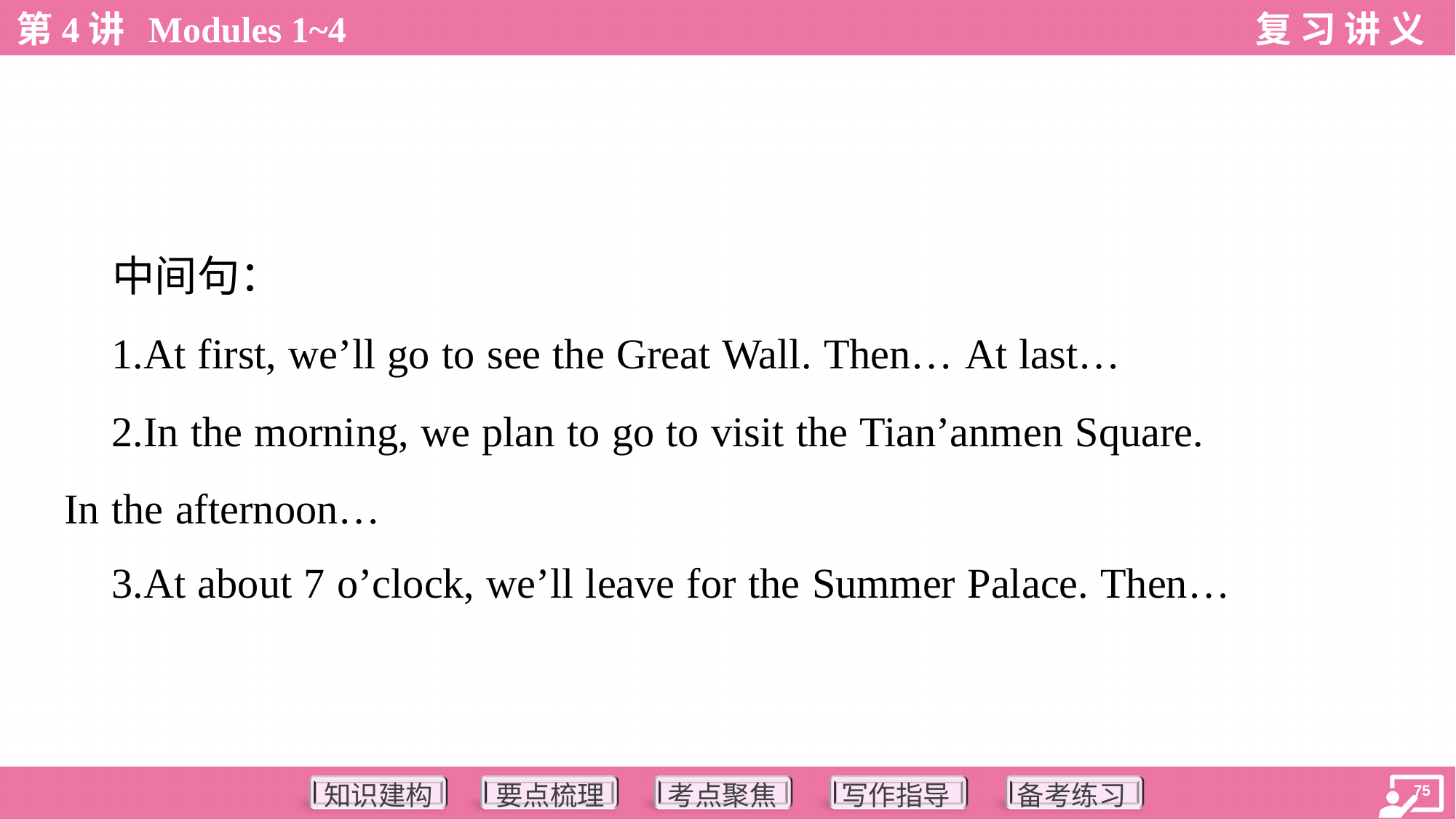

中间句：
    1.At first, we’ll go to see the Great Wall. Then… At last…
    2.In the morning, we plan to go to visit the Tian’anmen Square.
In the afternoon…
    3.At about 7 o’clock, we’ll leave for the Summer Palace. Then…